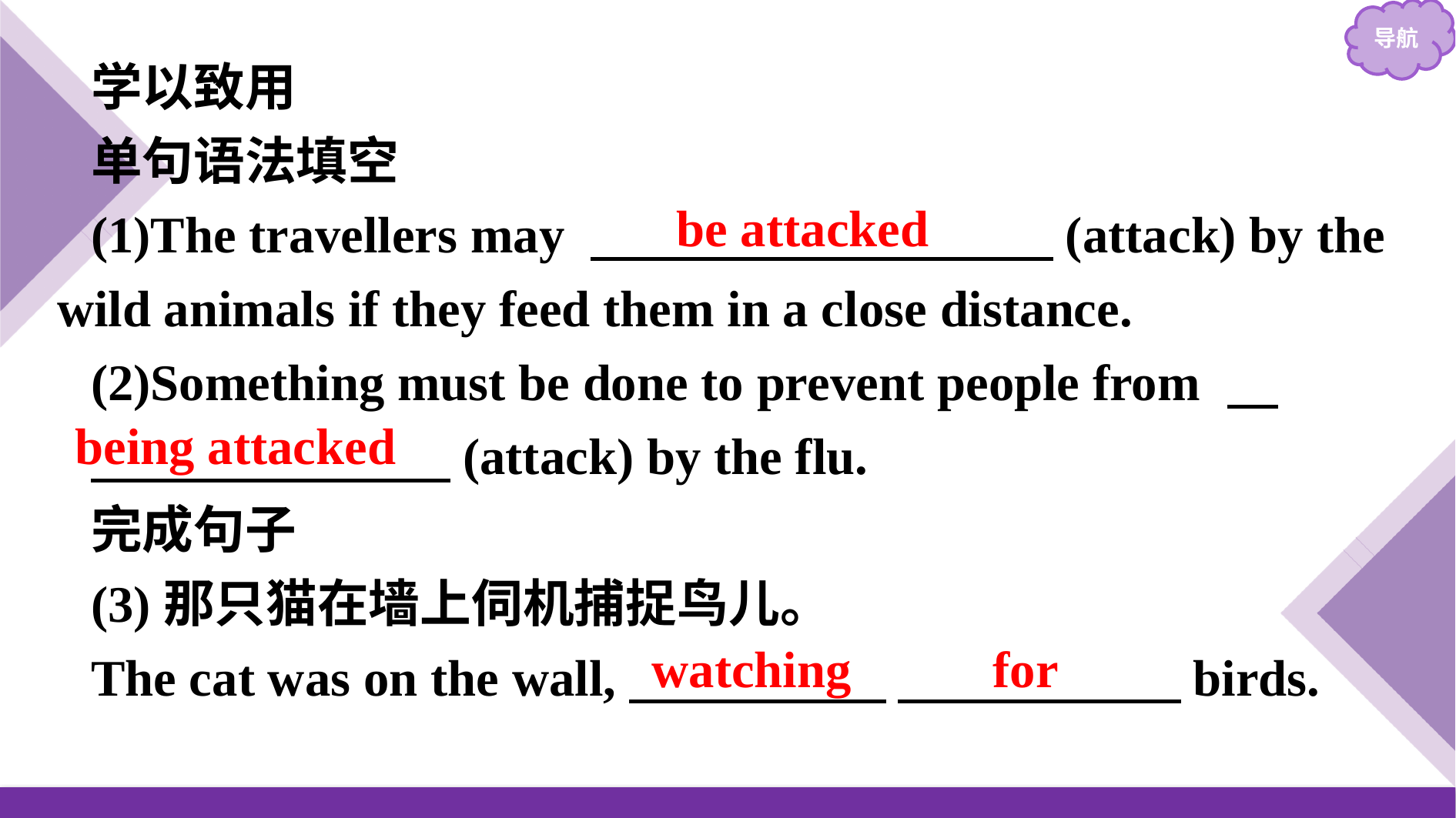

学以致用
单句语法填空
(1)The travellers may 　　　　　　　　　(attack) by the wild animals if they feed them in a close distance.
(2)Something must be done to prevent people from
　　　　　　　(attack) by the flu.
完成句子
(3)那只猫在墙上伺机捕捉鸟儿。
The cat was on the wall,　　　　　  　　　　　birds.
be attacked
being attacked
watching           for